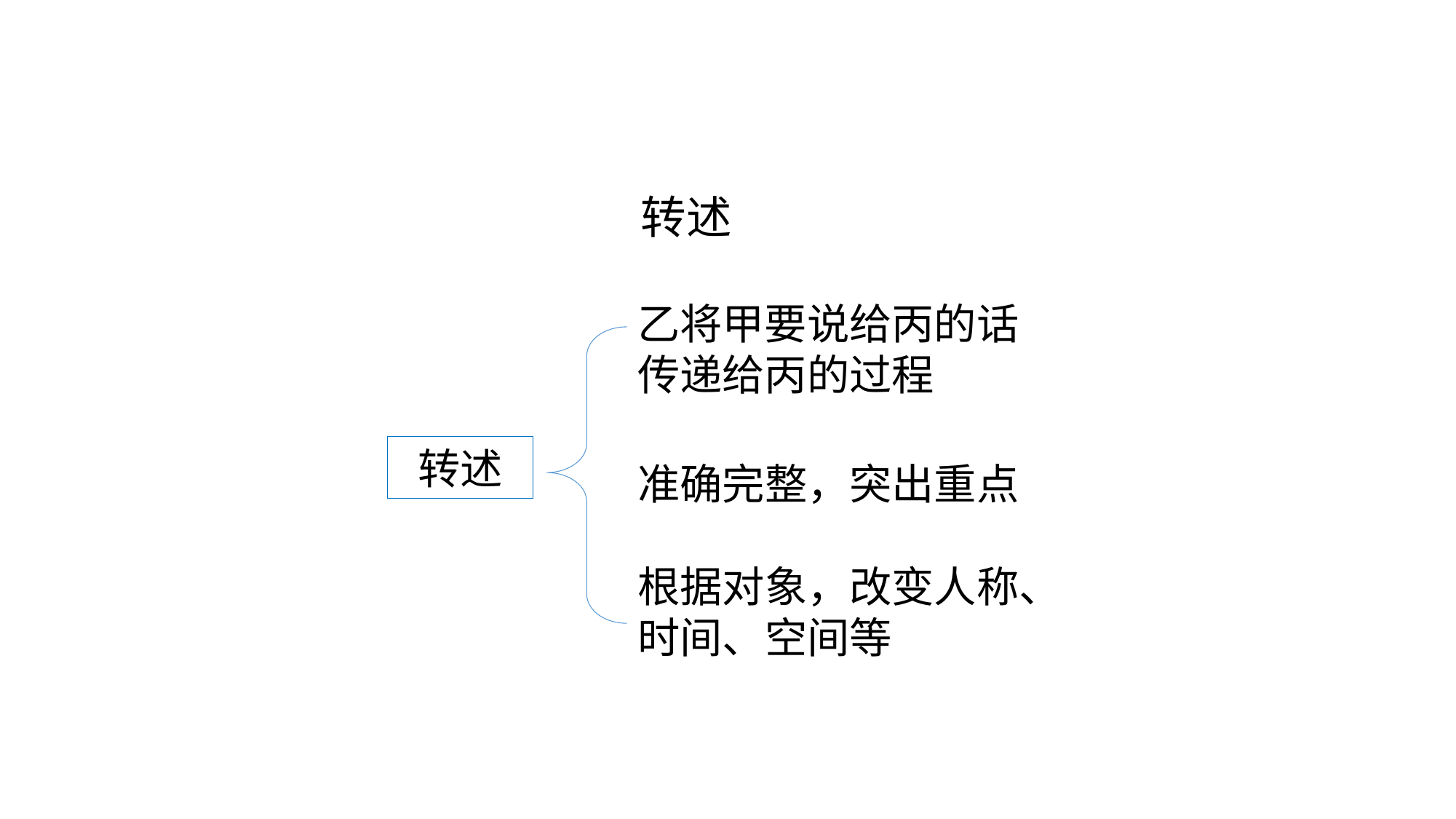

# 转述
乙将甲要说给丙的话传递给丙的过程

转述
准确完整，突出重点
根据对象，改变人称、时间、空间等